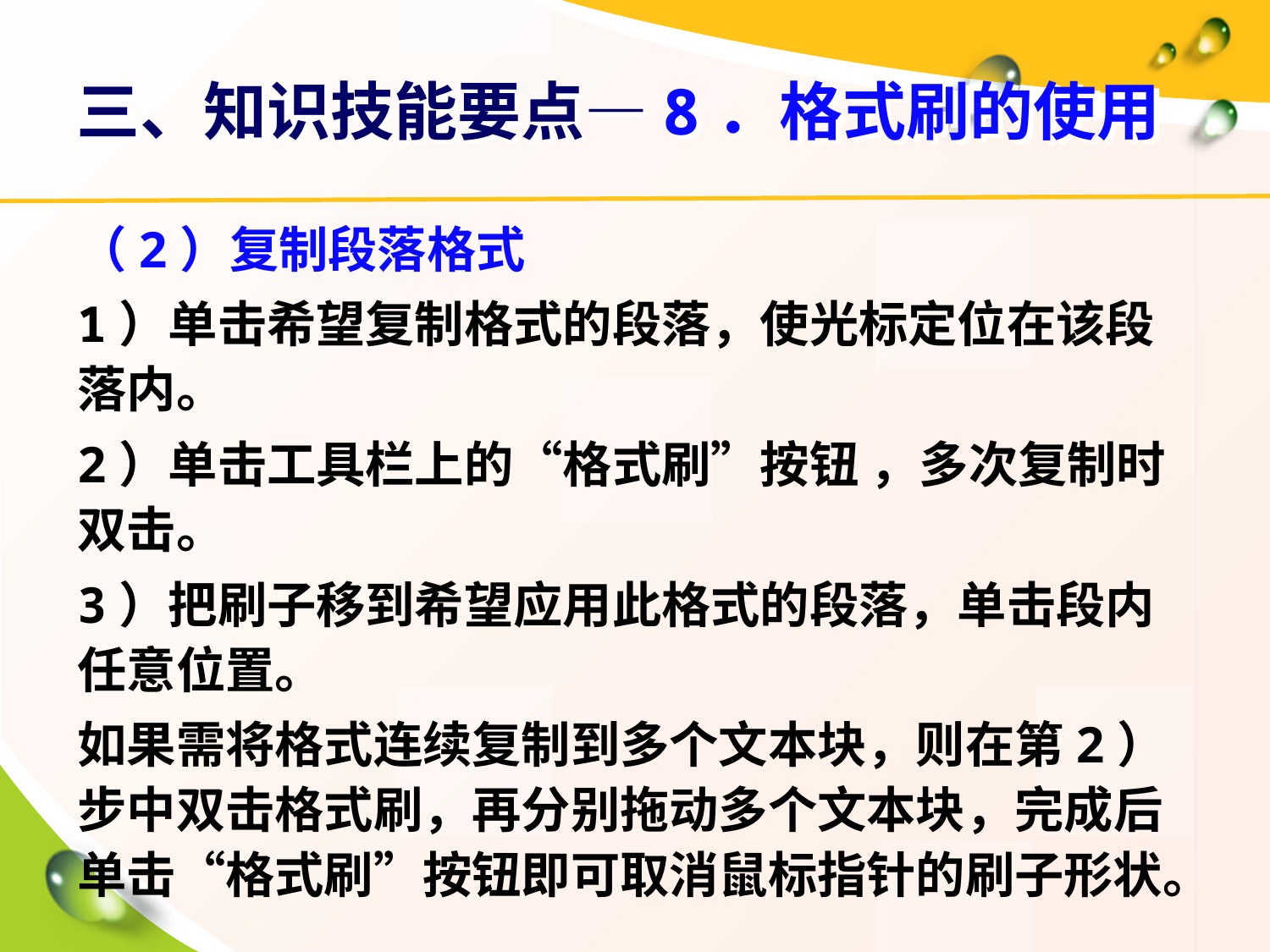

# 三、知识技能要点—8．格式刷的使用
（2）复制段落格式
1）单击希望复制格式的段落，使光标定位在该段落内。
2）单击工具栏上的“格式刷”按钮 ，多次复制时双击。
3）把刷子移到希望应用此格式的段落，单击段内任意位置。
如果需将格式连续复制到多个文本块，则在第2）步中双击格式刷，再分别拖动多个文本块，完成后单击“格式刷”按钮即可取消鼠标指针的刷子形状。